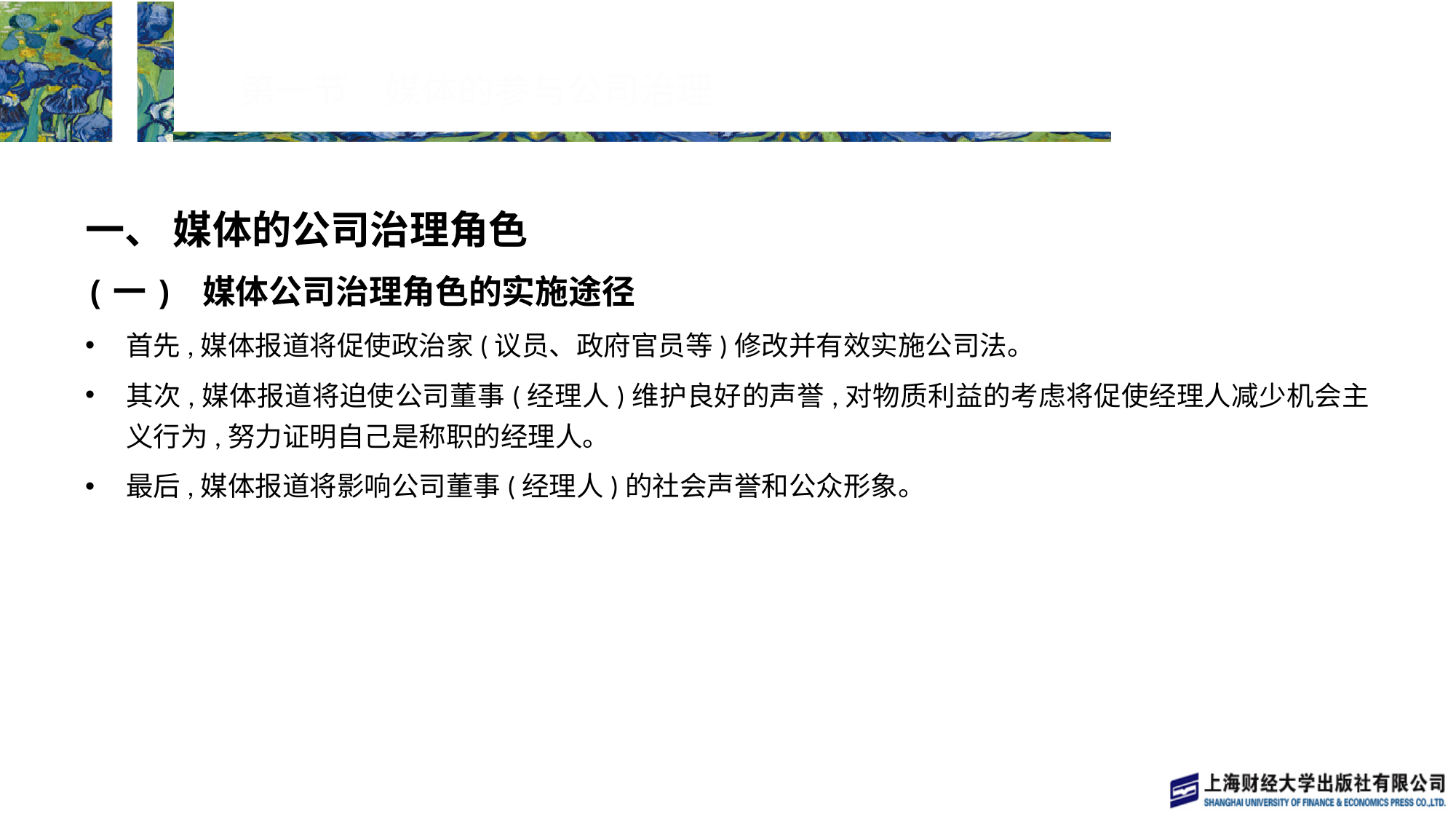

# 第一节　媒体的参与公司治理
一、 媒体的公司治理角色
(一) 媒体公司治理角色的实施途径
首先,媒体报道将促使政治家(议员、政府官员等)修改并有效实施公司法。
其次,媒体报道将迫使公司董事(经理人)维护良好的声誉,对物质利益的考虑将促使经理人减少机会主义行为,努力证明自己是称职的经理人。
最后,媒体报道将影响公司董事(经理人)的社会声誉和公众形象。